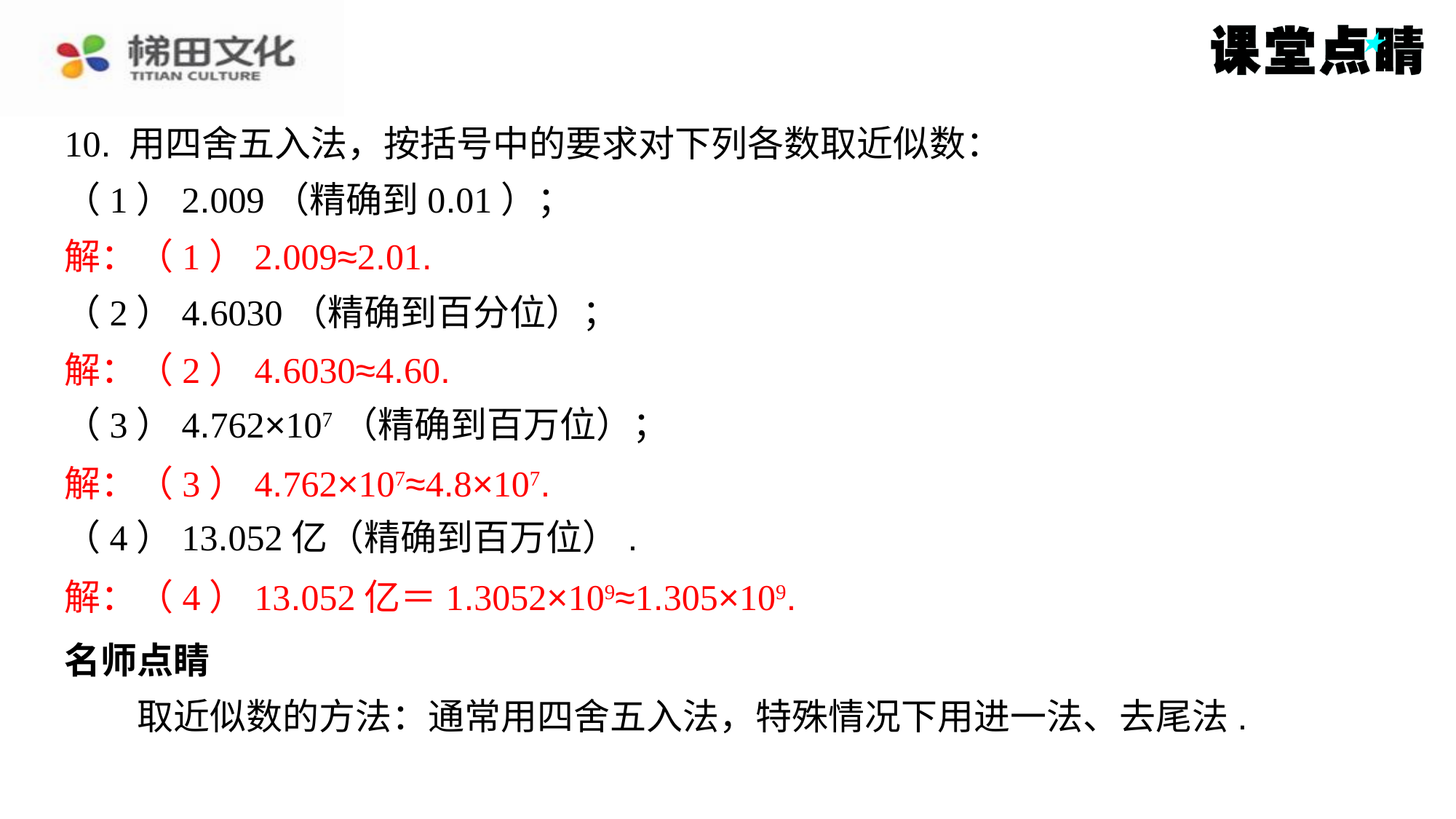

10. 用四舍五入法，按括号中的要求对下列各数取近似数：
（1）2.009（精确到0.01）；
解：（1）2.009≈2.01.
（2）4.6030（精确到百分位）；
解：（2）4.6030≈4.60.
（3）4.762×107（精确到百万位）；
解：（3）4.762×107≈4.8×107.
（4）13.052亿（精确到百万位）.
解：（4）13.052亿＝1.3052×109≈1.305×109.
解：（1）2.009≈2.01.
解：（2）4.6030≈4.60.
解：（3）4.762×107≈4.8×107.
解：（4）13.052亿＝1.3052×109≈1.305×109.
名师点睛
　　取近似数的方法：通常用四舍五入法，特殊情况下用进一法、去尾法.